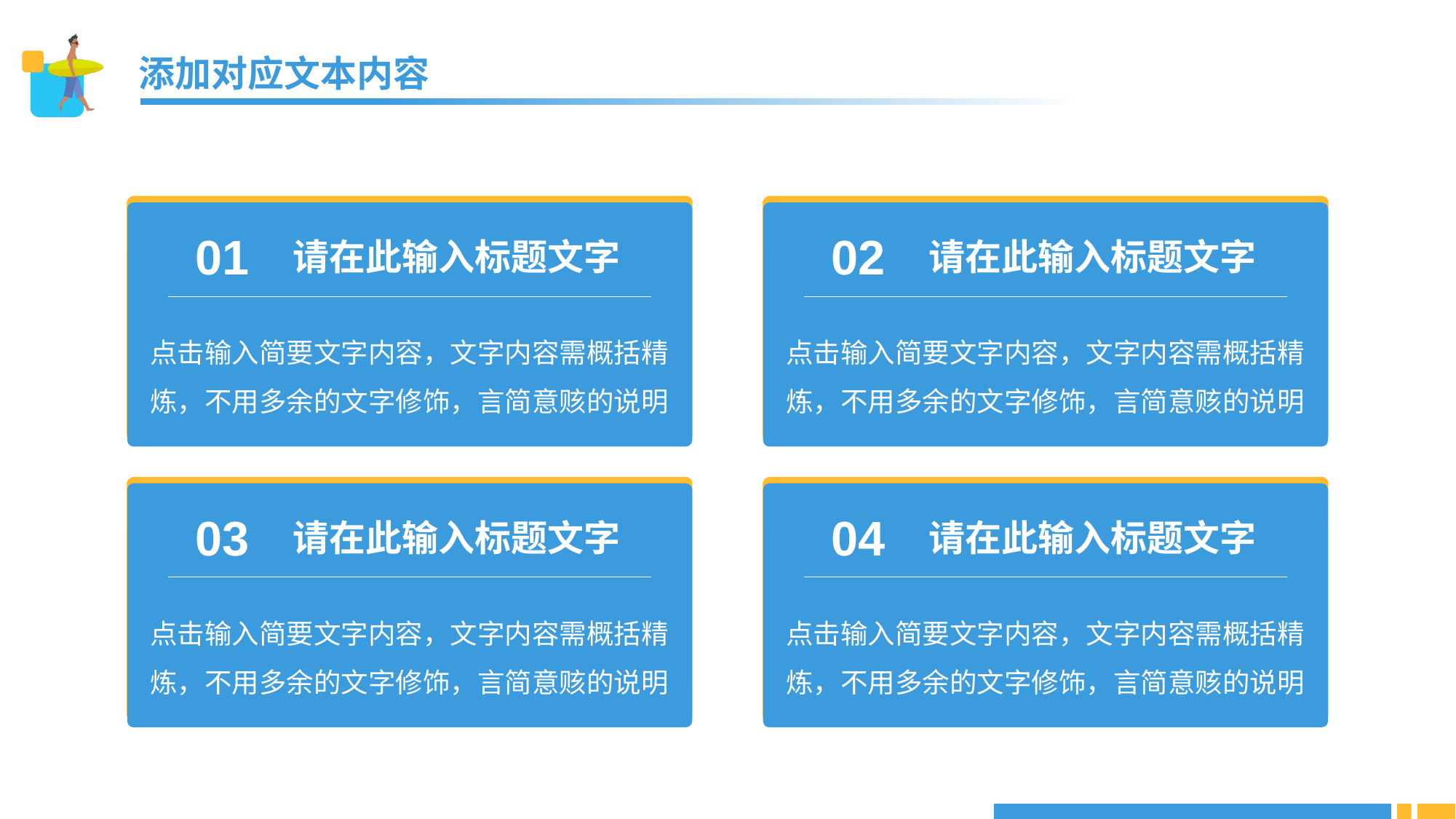

添加对应文本内容

01
02
请在此输入标题文字
请在此输入标题文字
点击输入简要文字内容，文字内容需概括精炼，不用多余的文字修饰，言简意赅的说明
点击输入简要文字内容，文字内容需概括精炼，不用多余的文字修饰，言简意赅的说明

03
04
请在此输入标题文字
请在此输入标题文字
点击输入简要文字内容，文字内容需概括精炼，不用多余的文字修饰，言简意赅的说明
点击输入简要文字内容，文字内容需概括精炼，不用多余的文字修饰，言简意赅的说明